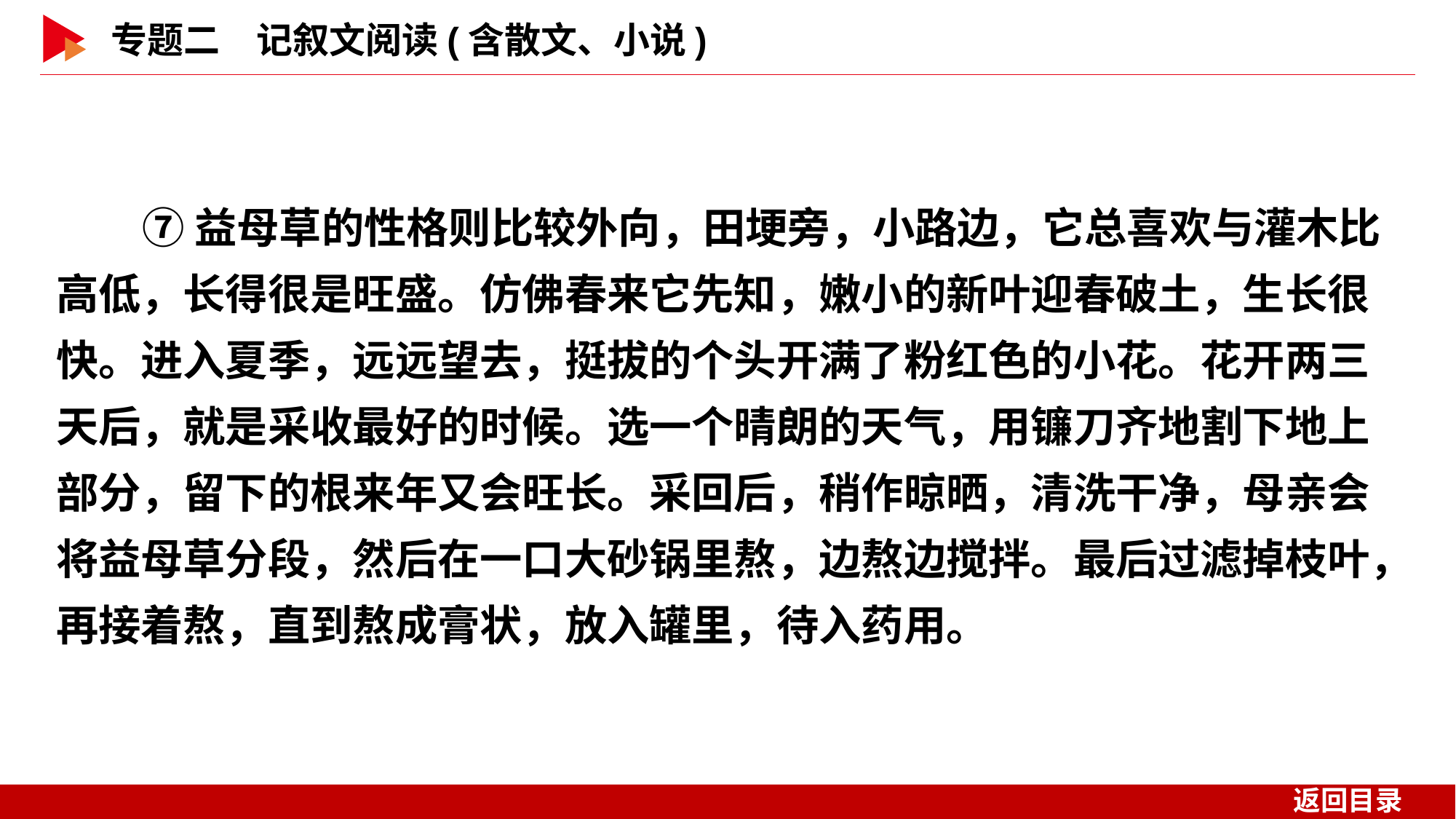

⑦益母草的性格则比较外向，田埂旁，小路边，它总喜欢与灌木比高低，长得很是旺盛。仿佛春来它先知，嫩小的新叶迎春破土，生长很快。进入夏季，远远望去，挺拔的个头开满了粉红色的小花。花开两三天后，就是采收最好的时候。选一个晴朗的天气，用镰刀齐地割下地上部分，留下的根来年又会旺长。采回后，稍作晾晒，清洗干净，母亲会将益母草分段，然后在一口大砂锅里熬，边熬边搅拌。最后过滤掉枝叶，再接着熬，直到熬成膏状，放入罐里，待入药用。